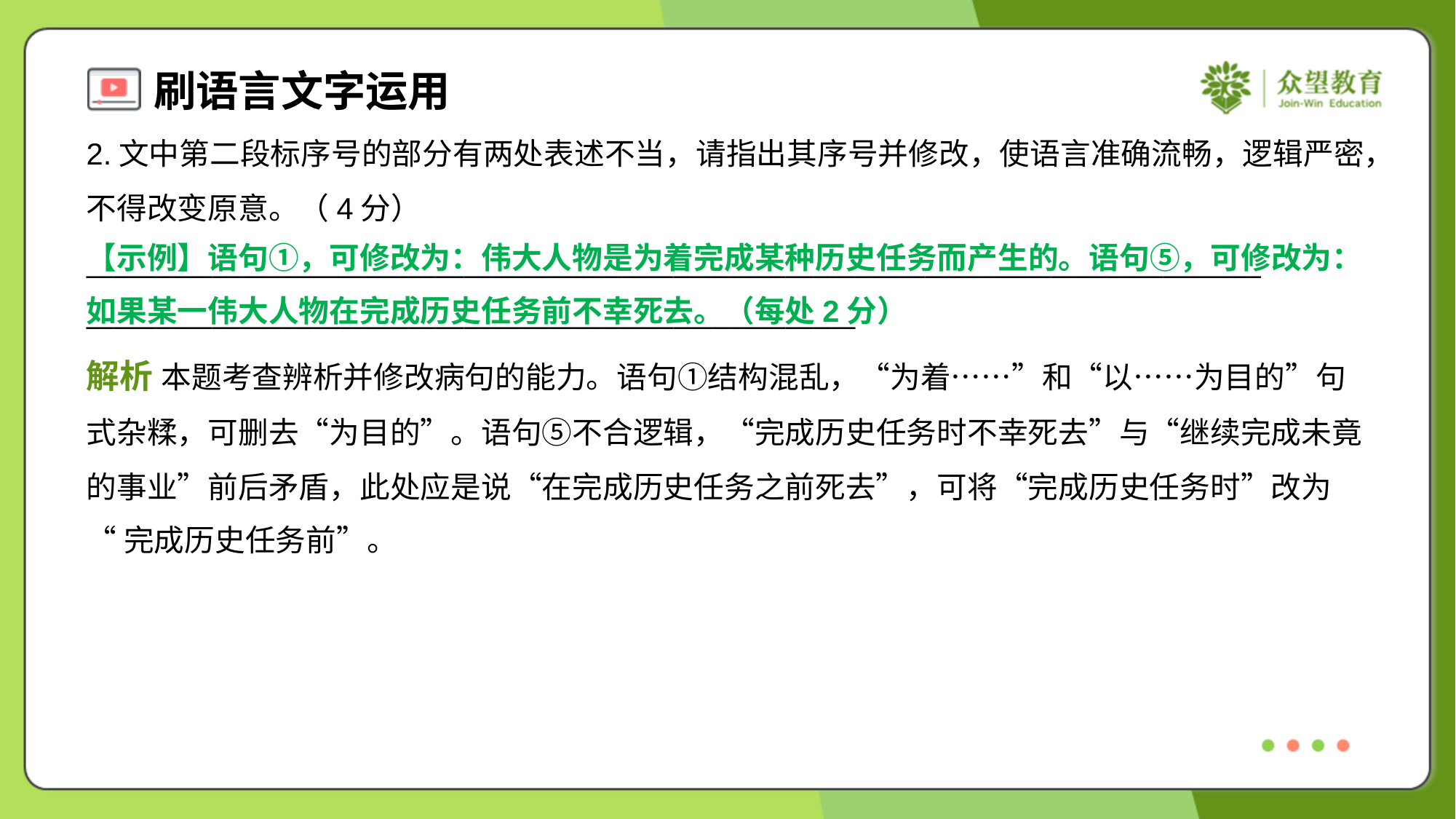

2.文中第二段标序号的部分有两处表述不当，请指出其序号并修改，使语言准确流畅，逻辑严密，
不得改变原意。（4分）
____________________________________________________________________________________
_______________________________________________________
【示例】语句①，可修改为：伟大人物是为着完成某种历史任务而产生的。语句⑤，可修改为：
如果某一伟大人物在完成历史任务前不幸死去。（每处2分）
解析 本题考查辨析并修改病句的能力。语句①结构混乱，“为着……”和“以……为目的”句
式杂糅，可删去“为目的”。语句⑤不合逻辑，“完成历史任务时不幸死去”与“继续完成未竟
的事业”前后矛盾，此处应是说“在完成历史任务之前死去”，可将“完成历史任务时”改为
“完成历史任务前”。